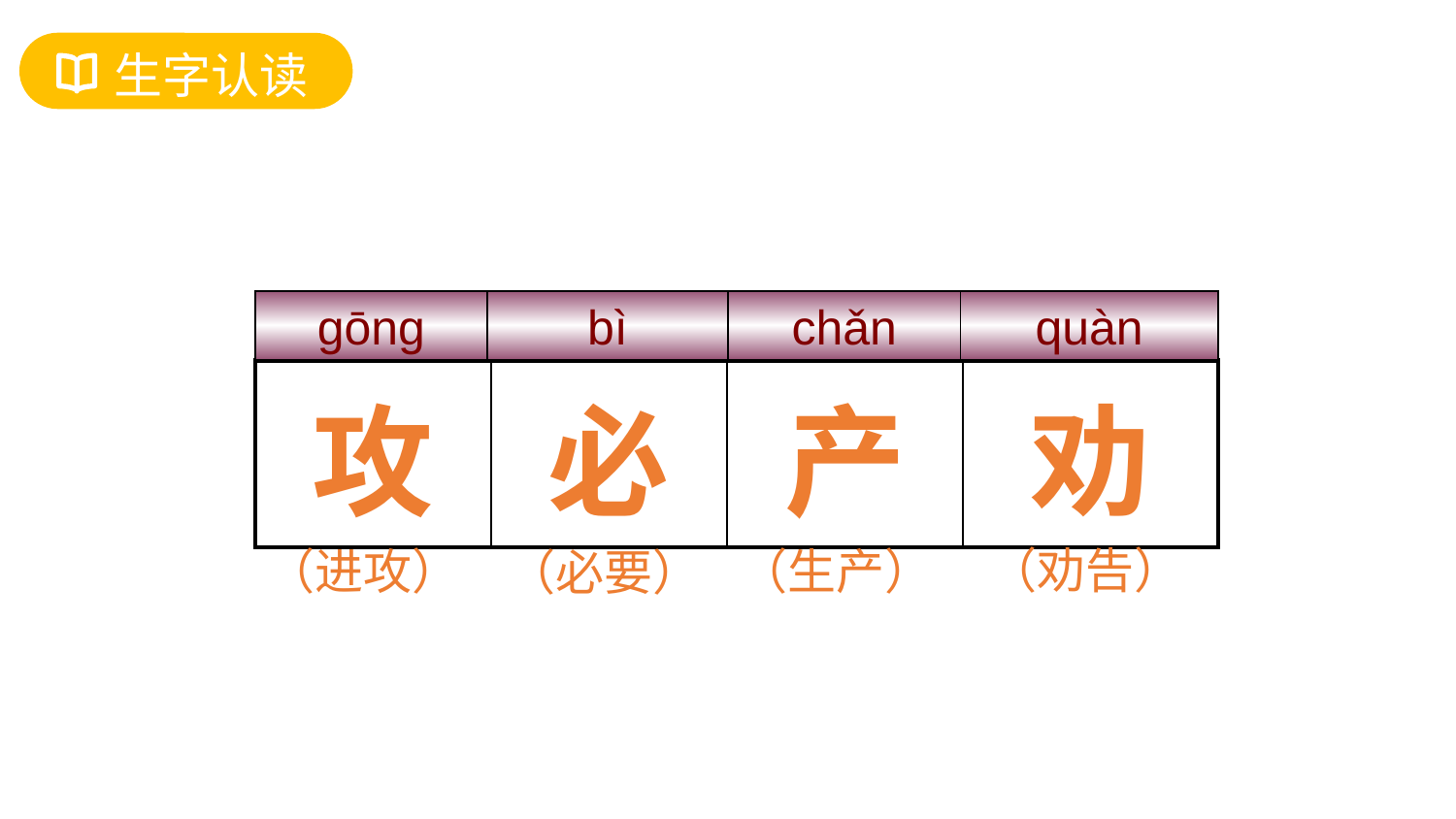

生字认读

gōng
bì
chǎn
quàn
| 攻 | 必 | 产 | 劝 |
| --- | --- | --- | --- |
（劝告）
（生产）
（进攻）
（必要）